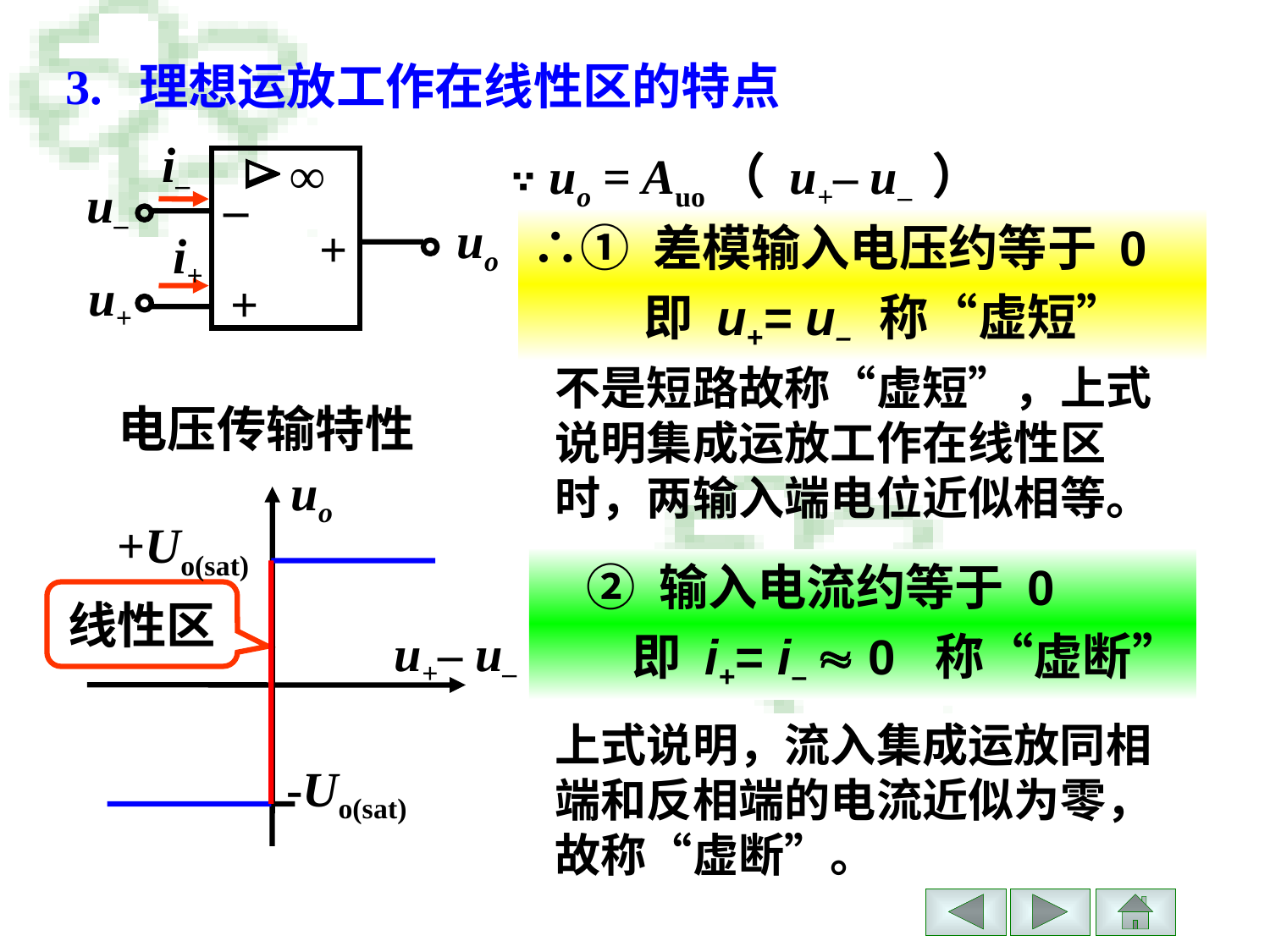

# 3.  理想运放工作在线性区的特点
i–
∞
Δ

u–
–

uo

+
i+

u+
+

∵ uo = Auo（ u+– u– ）
∴① 差模输入电压约等于 0
         即 u+= u–  称“虚短”
不是短路故称“虚短”，上式说明集成运放工作在线性区时，两输入端电位近似相等。
电压传输特性
uo

+Uo(sat)

线性区
    u+– u–

-Uo(sat)

    ② 输入电流约等于 0
       即 i+= i– ≈ 0  称“虚断”
上式说明，流入集成运放同相端和反相端的电流近似为零，故称“虚断”。